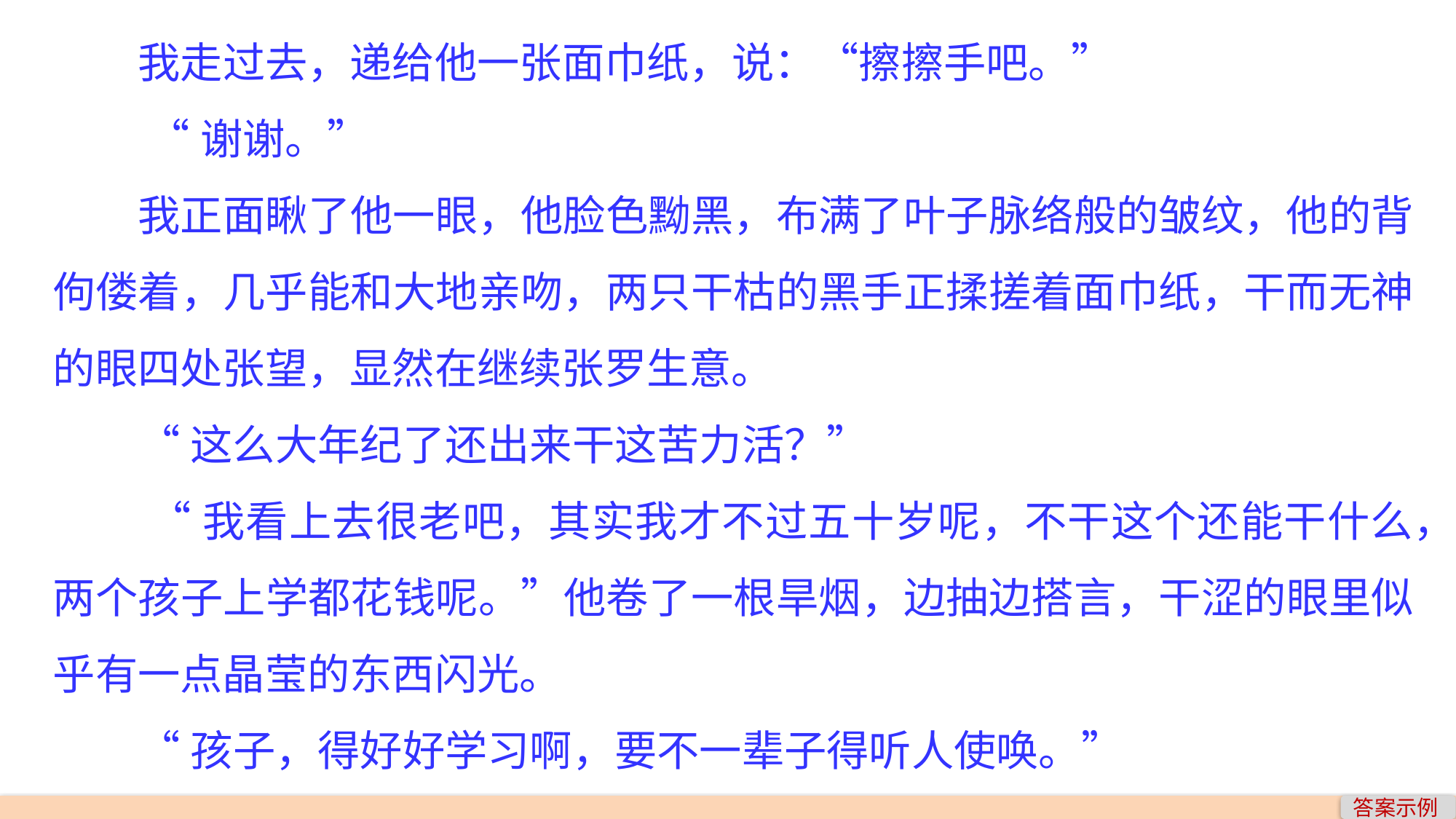

我走过去，递给他一张面巾纸，说：“擦擦手吧。”
 “谢谢。”
我正面瞅了他一眼，他脸色黝黑，布满了叶子脉络般的皱纹，他的背佝偻着，几乎能和大地亲吻，两只干枯的黑手正揉搓着面巾纸，干而无神的眼四处张望，显然在继续张罗生意。
“这么大年纪了还出来干这苦力活？”
 “我看上去很老吧，其实我才不过五十岁呢，不干这个还能干什么，两个孩子上学都花钱呢。”他卷了一根旱烟，边抽边搭言，干涩的眼里似乎有一点晶莹的东西闪光。
“孩子，得好好学习啊，要不一辈子得听人使唤。”
答案示例